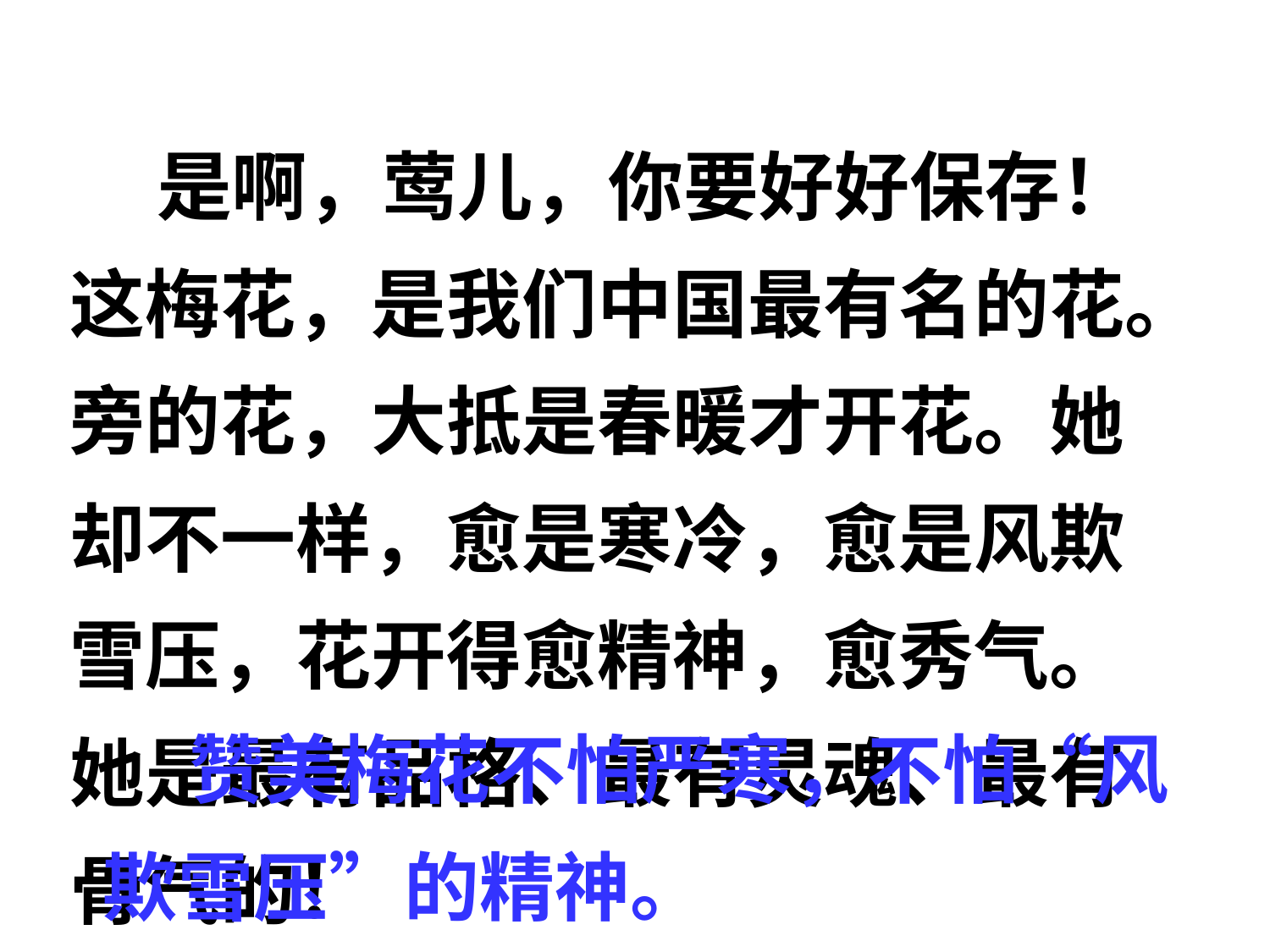

是啊，莺儿，你要好好保存！这梅花，是我们中国最有名的花。旁的花，大抵是春暖才开花。她却不一样，愈是寒冷，愈是风欺雪压，花开得愈精神，愈秀气。她是最有品格、最有灵魂、最有骨气的！
    赞美梅花不怕严寒，不怕“风欺雪压”的精神。